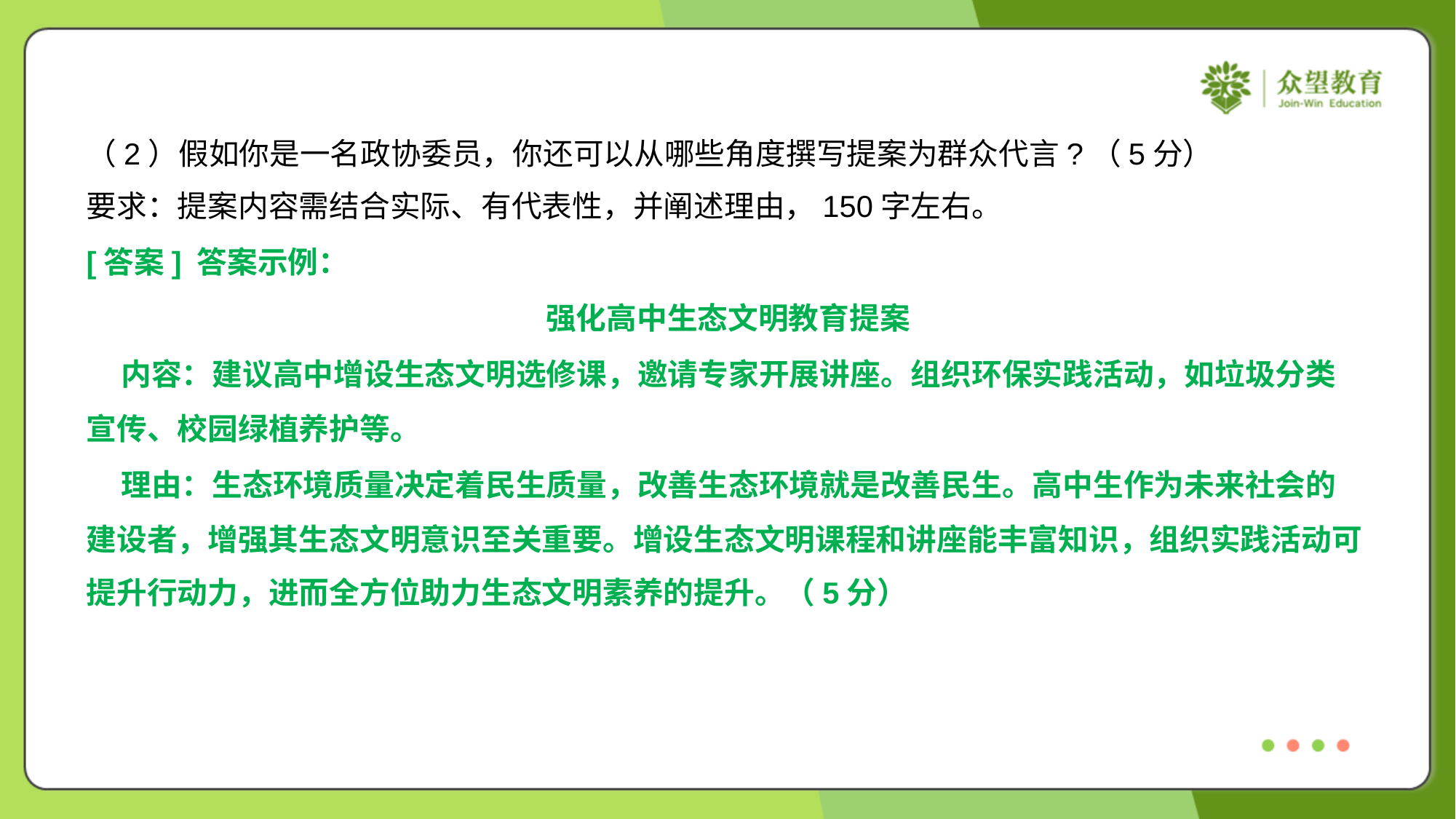

（2）假如你是一名政协委员，你还可以从哪些角度撰写提案为群众代言?（5分）
要求：提案内容需结合实际、有代表性，并阐述理由，150字左右。
[答案] 答案示例：
强化高中生态文明教育提案
    内容：建议高中增设生态文明选修课，邀请专家开展讲座。组织环保实践活动，如垃圾分类
宣传、校园绿植养护等。
    理由：生态环境质量决定着民生质量，改善生态环境就是改善民生。高中生作为未来社会的
建设者，增强其生态文明意识至关重要。增设生态文明课程和讲座能丰富知识，组织实践活动可
提升行动力，进而全方位助力生态文明素养的提升。（5分）